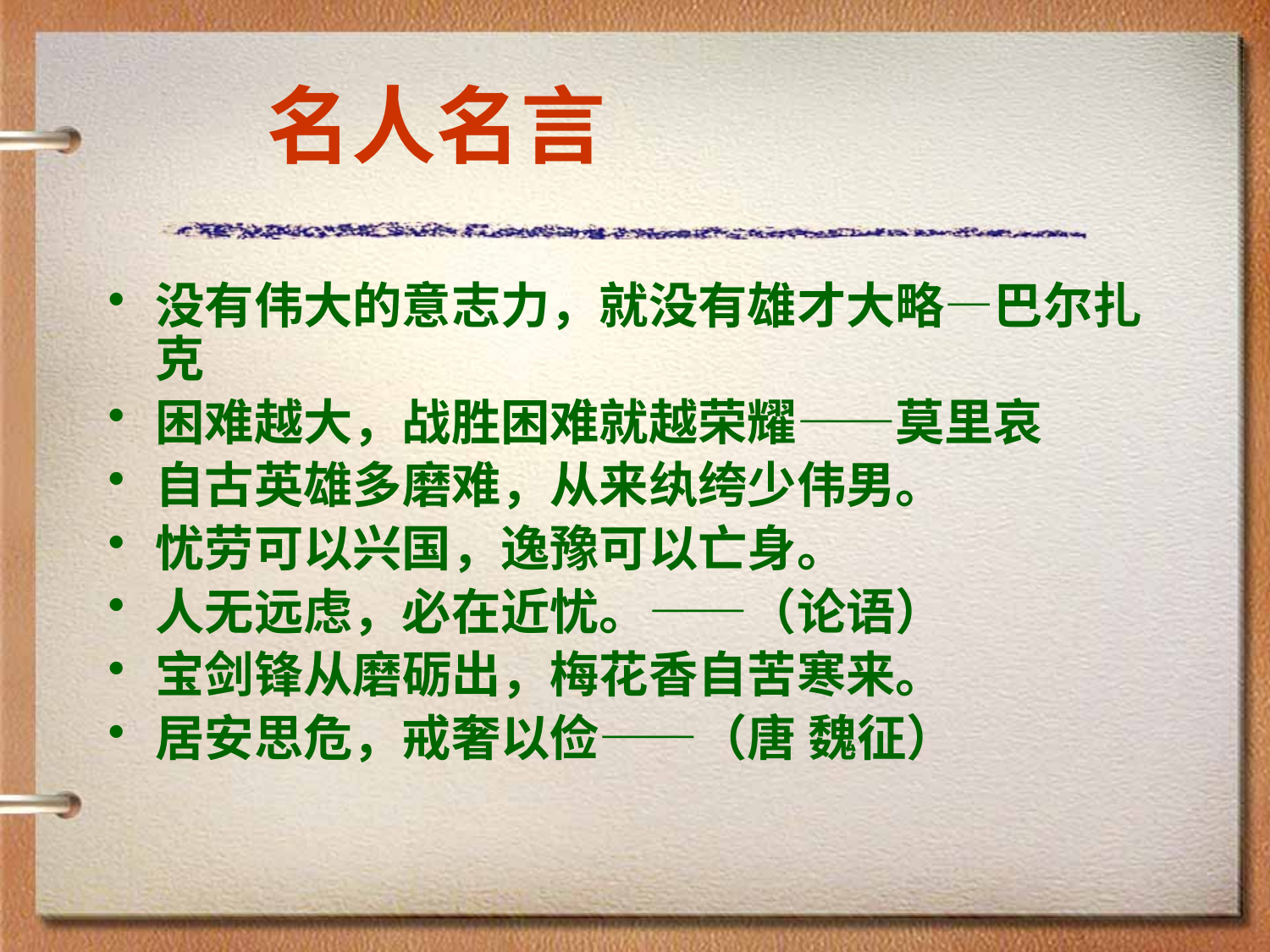

#
名人名言
没有伟大的意志力，就没有雄才大略—巴尔扎克
困难越大，战胜困难就越荣耀——莫里哀
自古英雄多磨难，从来纨绔少伟男。
忧劳可以兴国，逸豫可以亡身。
人无远虑，必在近忧。——（论语）
宝剑锋从磨砺出，梅花香自苦寒来。
居安思危，戒奢以俭——（唐 魏征）